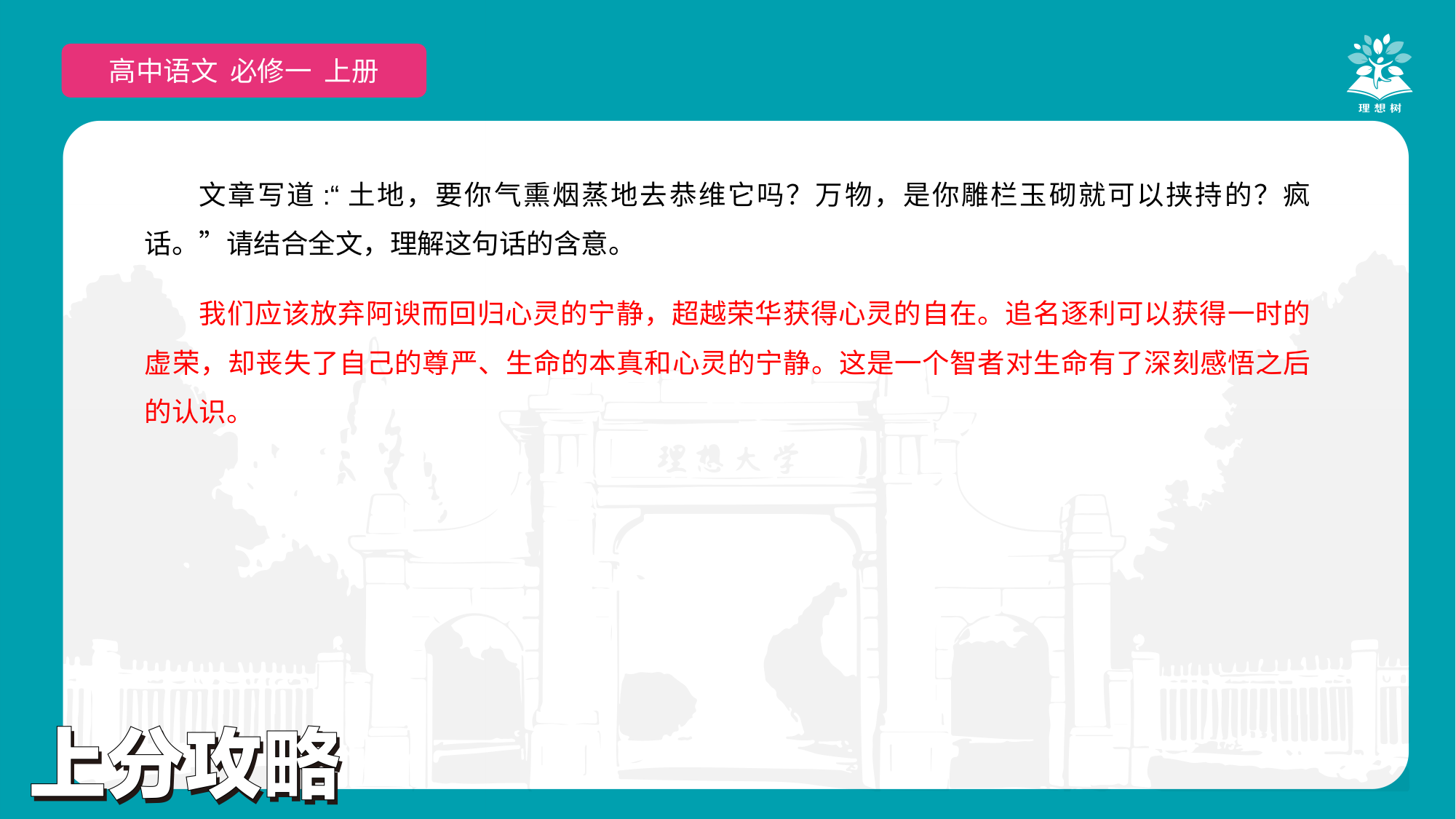

高中语文  必修一  上册
文章写道:“土地，要你气熏烟蒸地去恭维它吗？万物，是你雕栏玉砌就可以挟持的？疯话。”请结合全文，理解这句话的含意。
我们应该放弃阿谀而回归心灵的宁静，超越荣华获得心灵的自在。追名逐利可以获得一时的虚荣，却丧失了自己的尊严、生命的本真和心灵的宁静。这是一个智者对生命有了深刻感悟之后的认识。